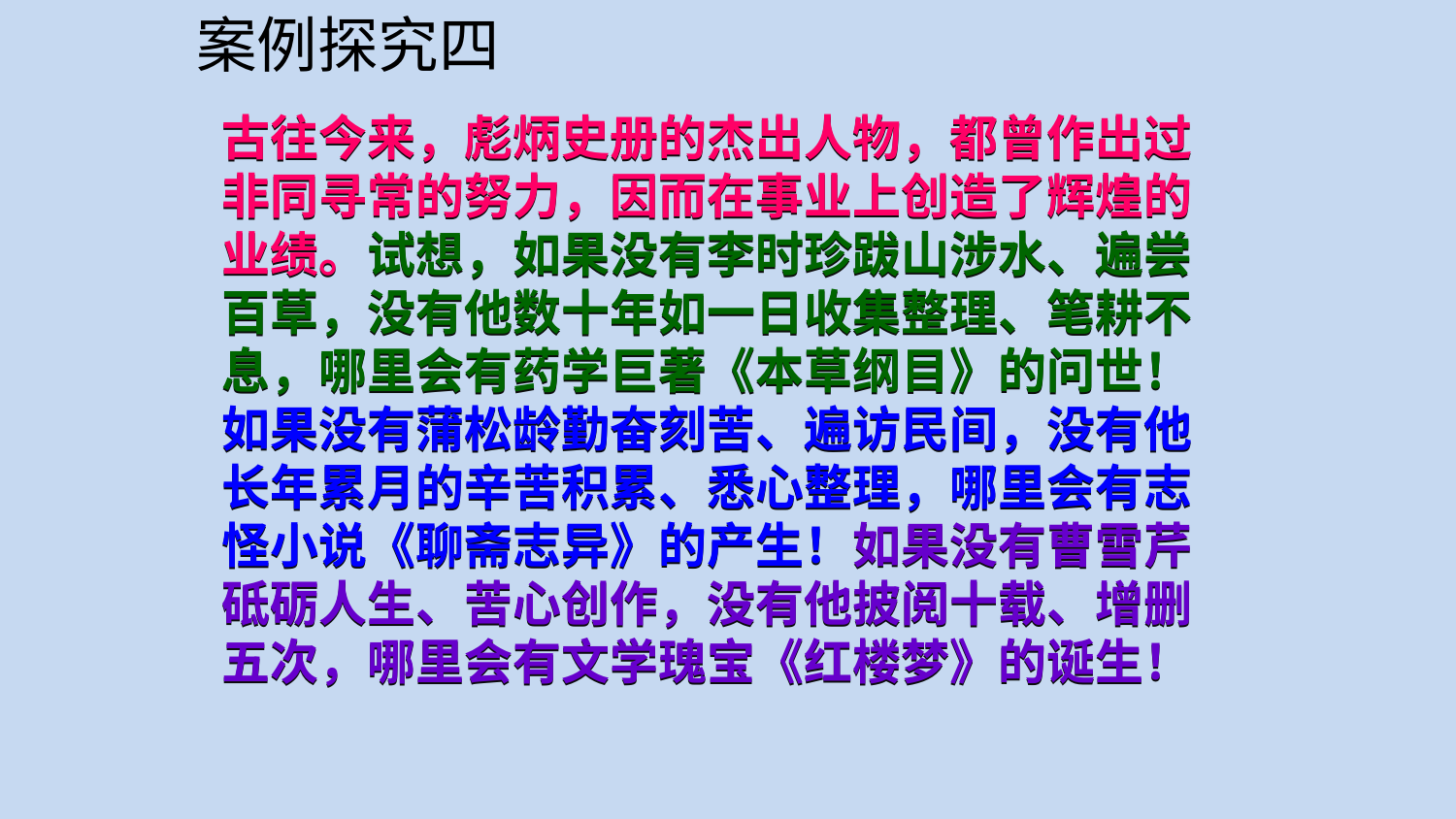

案例探究四
古往今来，彪炳史册的杰出人物，都曾作出过非同寻常的努力，因而在事业上创造了辉煌的业绩。试想，如果没有李时珍跋山涉水、遍尝百草，没有他数十年如一日收集整理、笔耕不息，哪里会有药学巨著《本草纲目》的问世！如果没有蒲松龄勤奋刻苦、遍访民间，没有他长年累月的辛苦积累、悉心整理，哪里会有志怪小说《聊斋志异》的产生！如果没有曹雪芹砥砺人生、苦心创作，没有他披阅十载、增删五次，哪里会有文学瑰宝《红楼梦》的诞生！
古往今来，彪炳史册的杰出人物，都曾作出过非同寻常的努力，因而在事业上创造了辉煌的业绩。试想，如果没有李时珍跋山涉水、遍尝百草，没有他数十年如一日收集整理、笔耕不息，哪里会有药学巨著《本草纲目》的问世！如果没有蒲松龄勤奋刻苦、遍访民间，没有他长年累月的辛苦积累、悉心整理，哪里会有志怪小说《聊斋志异》的产生！如果没有曹雪芹砥砺人生、苦心创作，没有他披阅十载、增删五次，哪里会有文学瑰宝《红楼梦》的诞生！